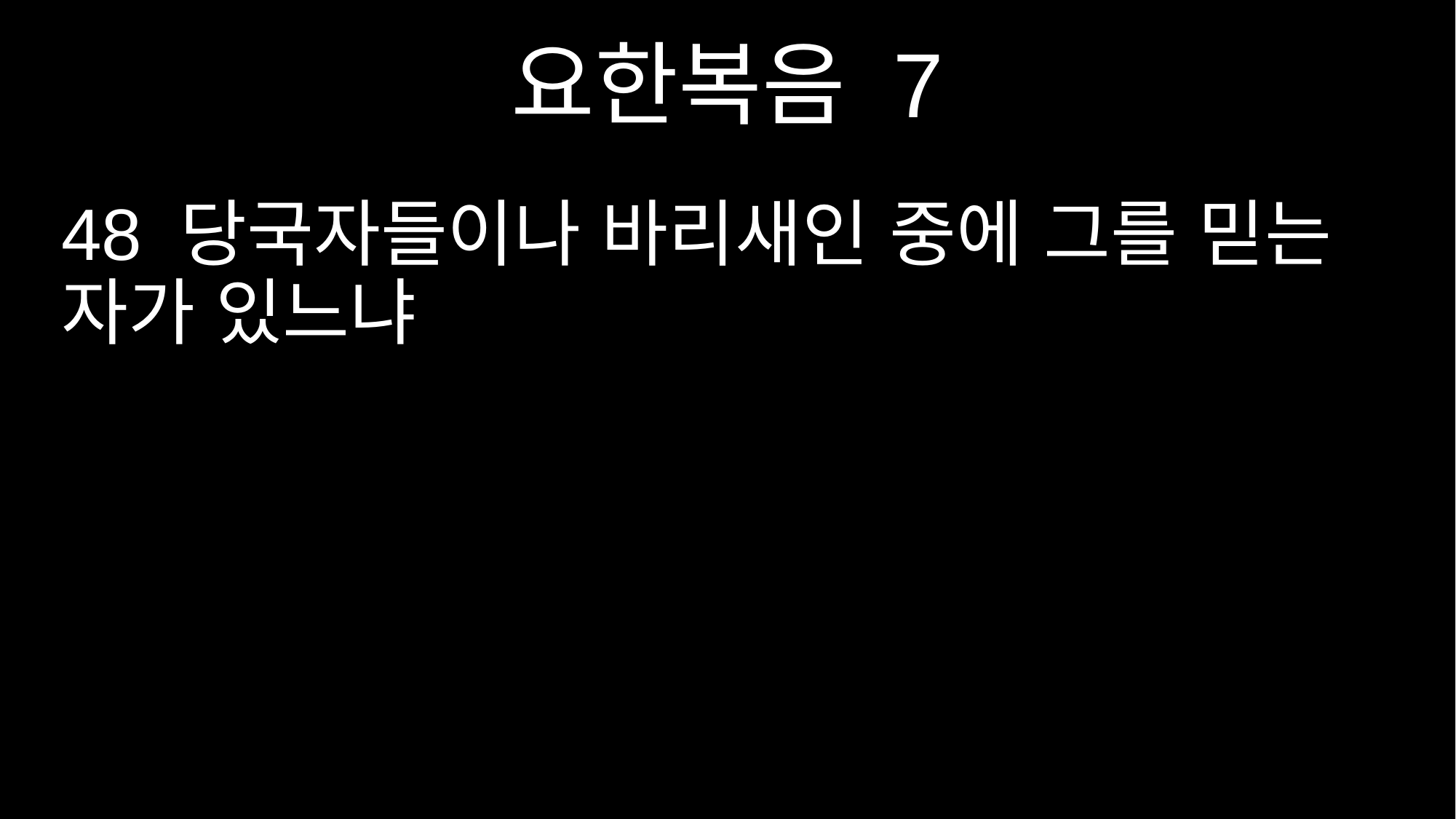

요한복음 7
48 당국자들이나 바리새인 중에 그를 믿는 자가 있느냐